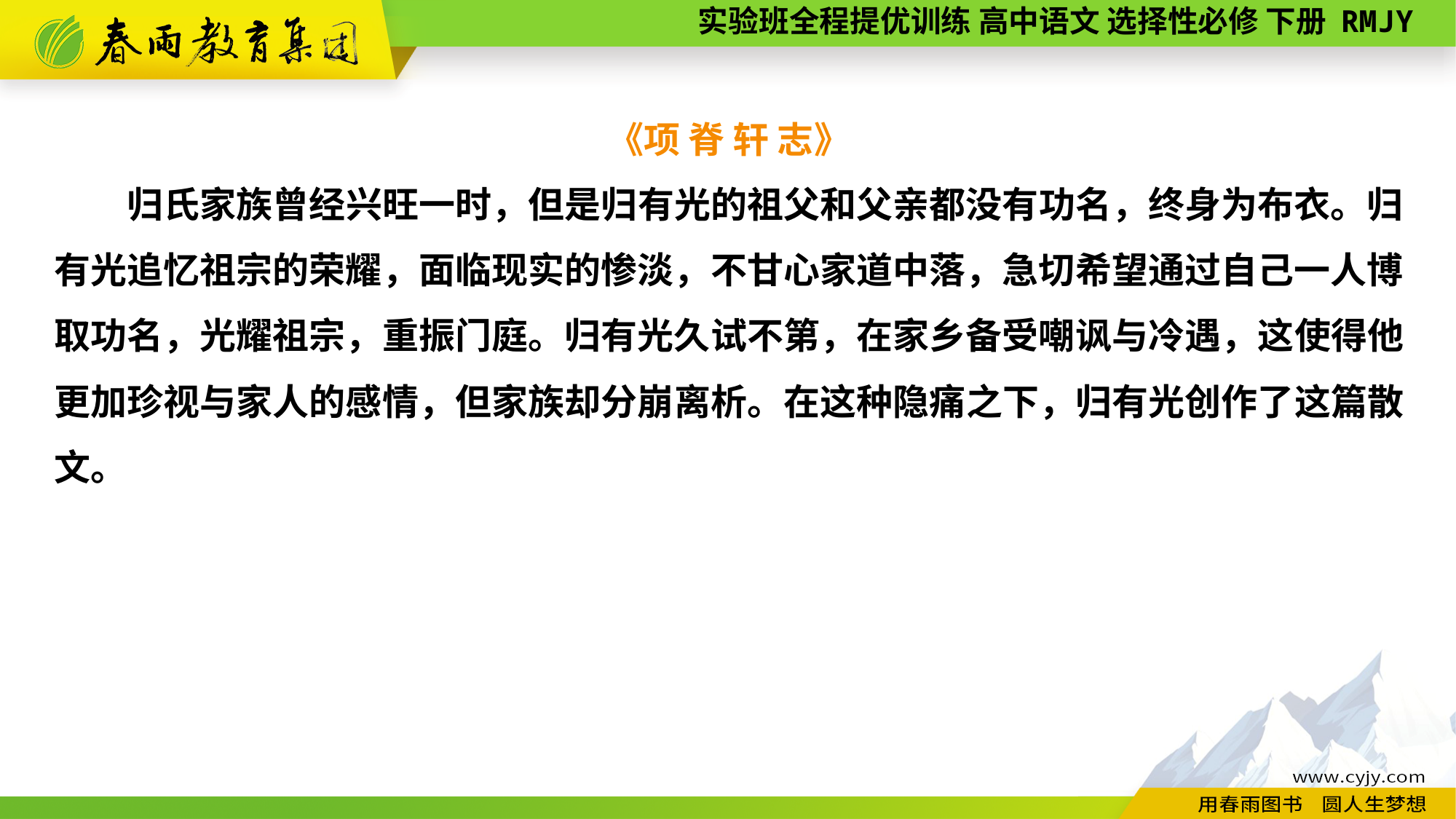

《项 脊 轩 志》
归氏家族曾经兴旺一时，但是归有光的祖父和父亲都没有功名，终身为布衣。归有光追忆祖宗的荣耀，面临现实的惨淡，不甘心家道中落，急切希望通过自己一人博取功名，光耀祖宗，重振门庭。归有光久试不第，在家乡备受嘲讽与冷遇，这使得他更加珍视与家人的感情，但家族却分崩离析。在这种隐痛之下，归有光创作了这篇散文。